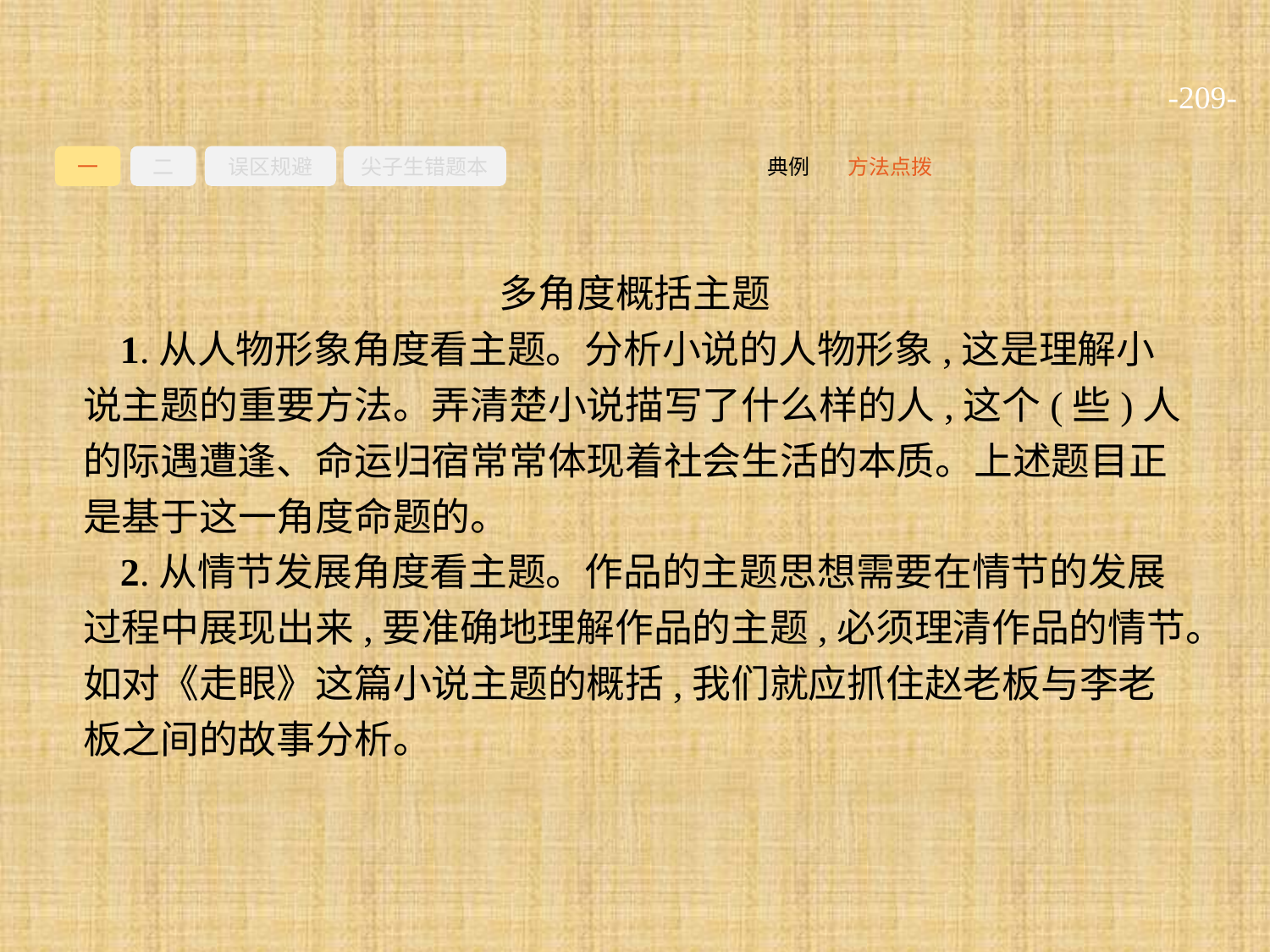

-209-
一
二
误区规避
尖子生错题本
方法点拨
典例
多角度概括主题
1.从人物形象角度看主题。分析小说的人物形象,这是理解小说主题的重要方法。弄清楚小说描写了什么样的人,这个(些)人的际遇遭逢、命运归宿常常体现着社会生活的本质。上述题目正是基于这一角度命题的。
2.从情节发展角度看主题。作品的主题思想需要在情节的发展过程中展现出来,要准确地理解作品的主题,必须理清作品的情节。如对《走眼》这篇小说主题的概括,我们就应抓住赵老板与李老板之间的故事分析。